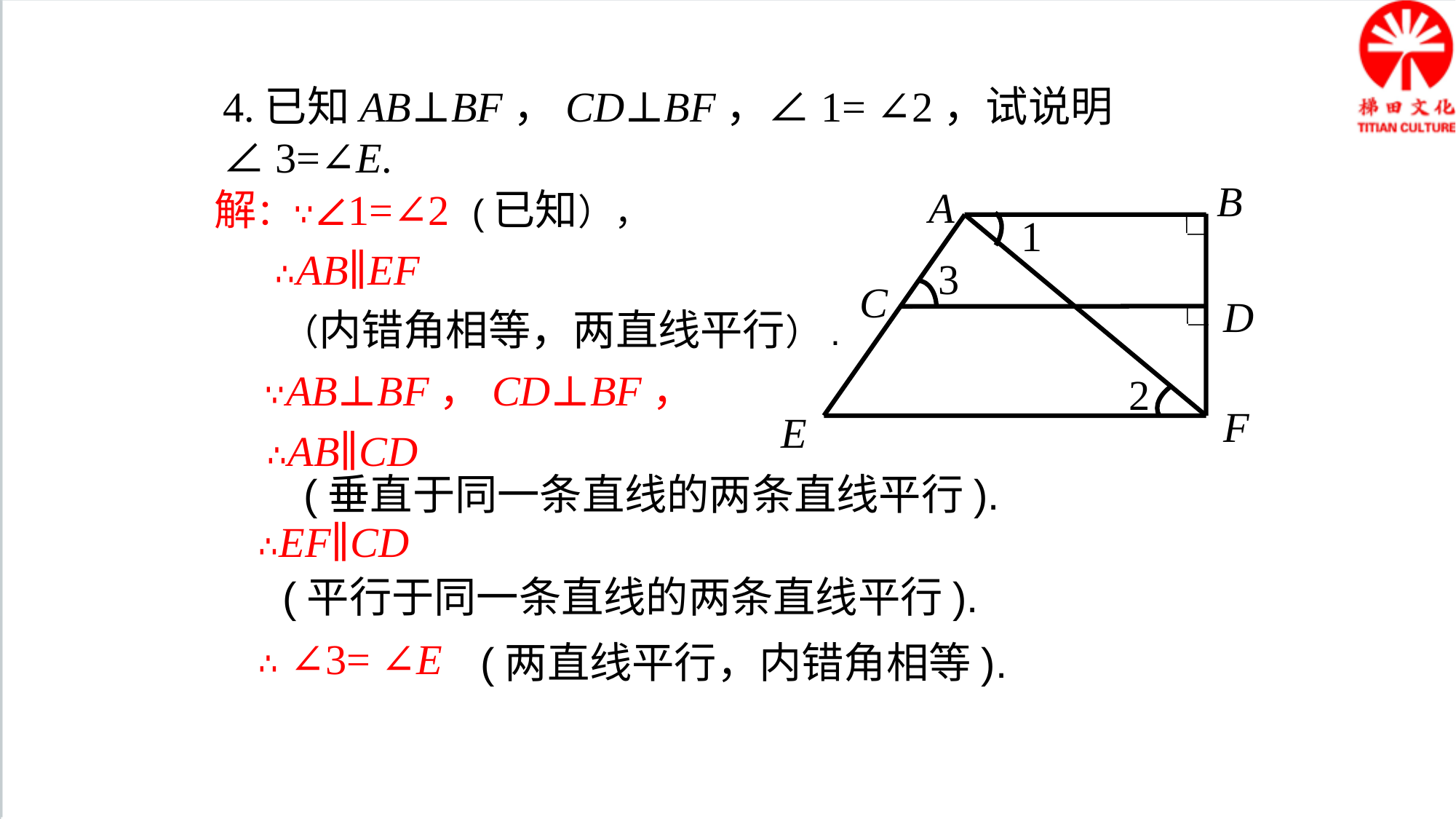

4.已知AB⊥BF，CD⊥BF，∠1= ∠2，试说明∠3=∠E.
B
A
1

3
C
D

2

F
E

解：
∵∠1=∠2
(已知），
∴AB∥EF
（内错角相等，两直线平行）.
∵AB⊥BF，CD⊥BF，
∴AB∥CD
(垂直于同一条直线的两条直线平行).
∴EF∥CD
(平行于同一条直线的两条直线平行).
∴ ∠3= ∠E
(两直线平行，内错角相等).